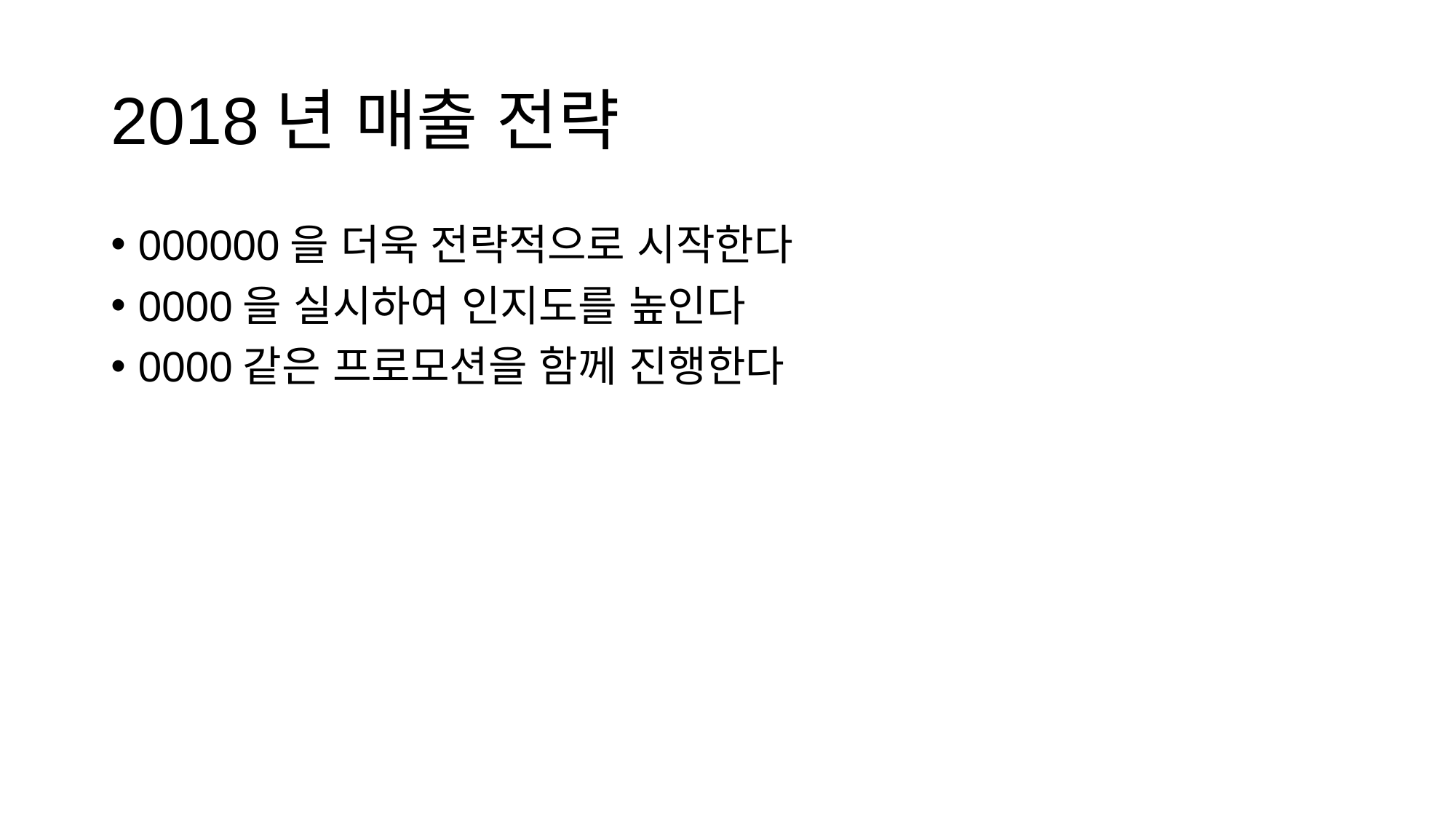

# 2018년 매출 전략
000000을 더욱 전략적으로 시작한다
0000을 실시하여 인지도를 높인다
0000같은 프로모션을 함께 진행한다